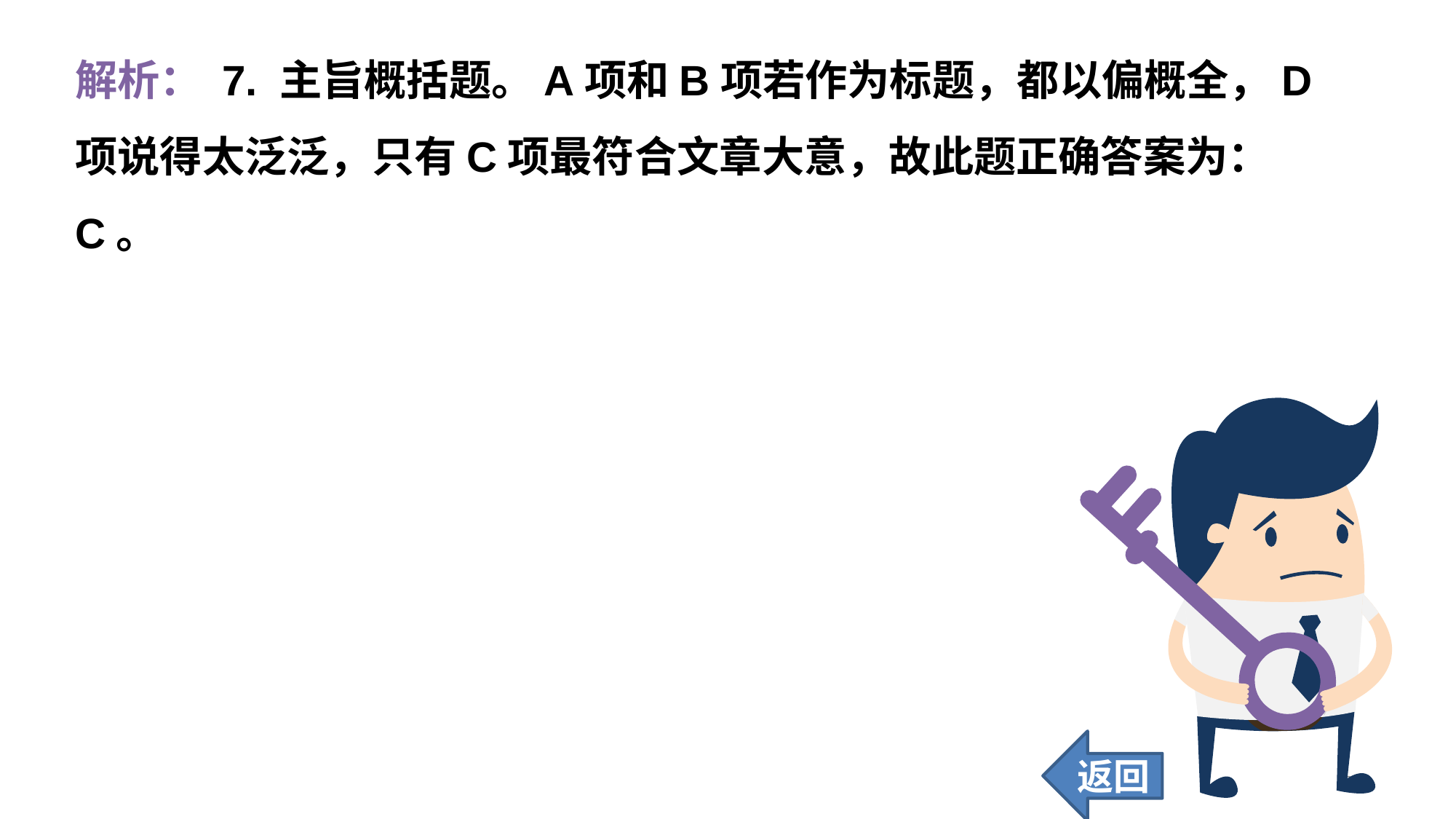

解析： 7. 主旨概括题。A项和B项若作为标题，都以偏概全，D项说得太泛泛，只有C项最符合文章大意，故此题正确答案为：C。

返回
226